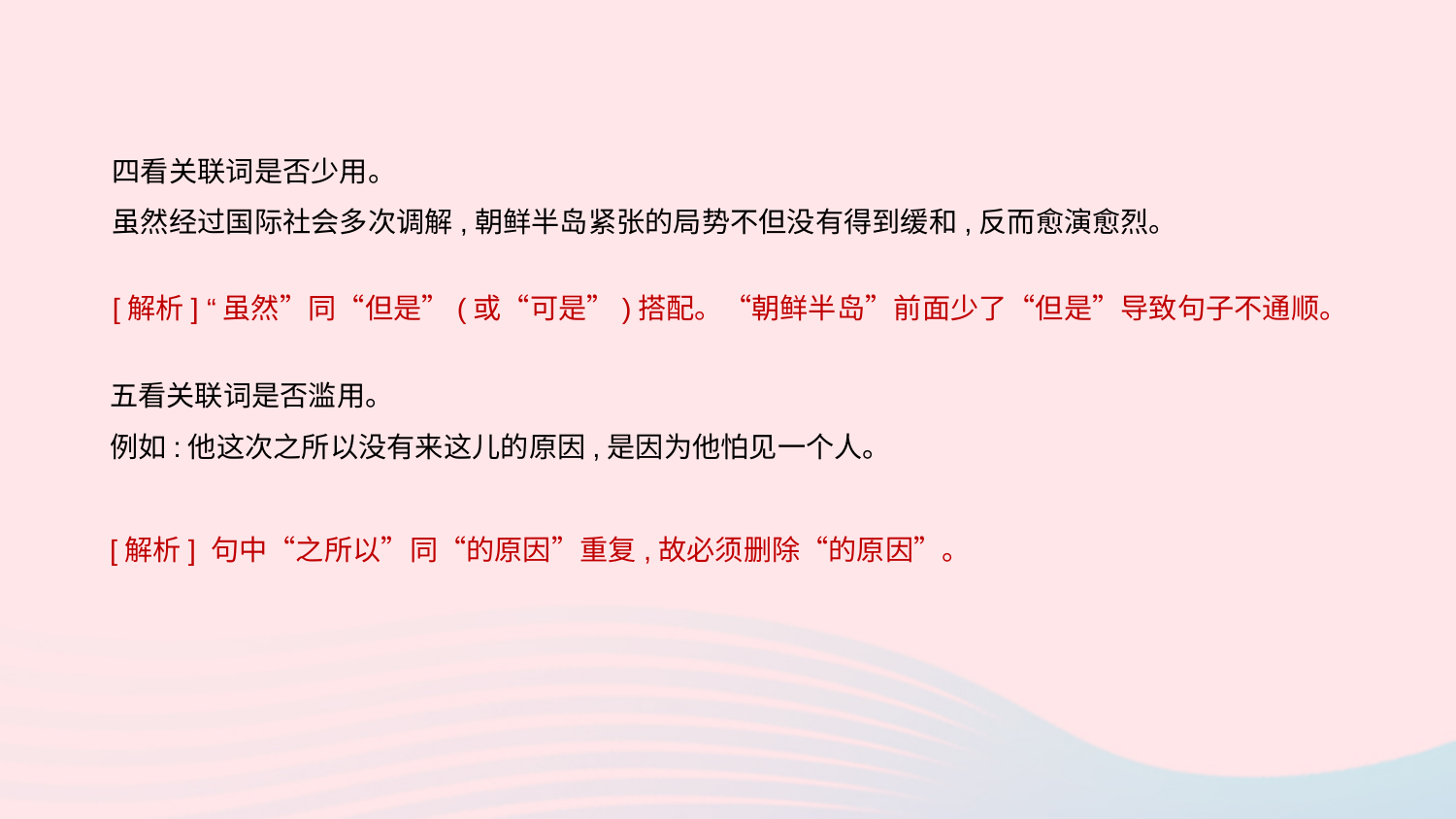

四看关联词是否少用。
虽然经过国际社会多次调解,朝鲜半岛紧张的局势不但没有得到缓和,反而愈演愈烈。
[解析] “虽然”同“但是”(或“可是”)搭配。“朝鲜半岛”前面少了“但是”导致句子不通顺。
五看关联词是否滥用。
例如:他这次之所以没有来这儿的原因,是因为他怕见一个人。
[解析] 句中“之所以”同“的原因”重复,故必须删除“的原因”。